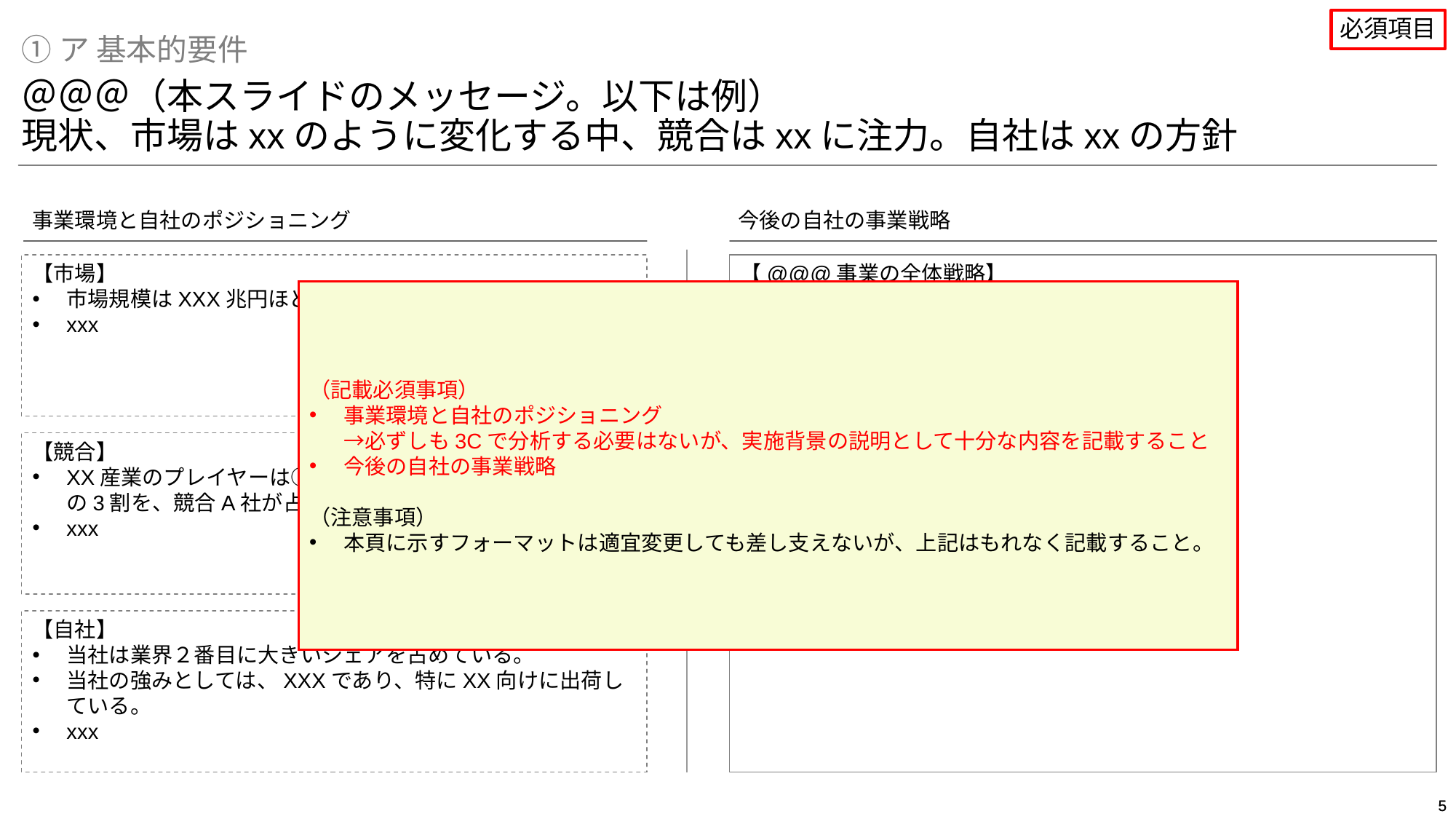

必須項目
①ア 基本的要件
＠＠＠（本スライドのメッセージ。以下は例）
現状、市場はxxのように変化する中、競合はxxに注力。自社はxxの方針
事業環境と自社のポジショニング
今後の自社の事業戦略
 ＞
【@@@事業の全体戦略】
xxx
xxx

【市場】
市場規模はXXX兆円ほどであり、地産地消型の市場である。
xxx

（記載必須事項）
事業環境と自社のポジショニング
→必ずしも3Cで分析する必要はないが、実施背景の説明として十分な内容を記載すること
今後の自社の事業戦略

（注意事項）
本頁に示すフォーマットは適宜変更しても差し支えないが、上記はもれなく記載すること。
【競合】
XX産業のプレイヤーは○○社ほどプレイヤーがおり、市場の3割を、競合A社が占めている。
xxx

【自社】
当社は業界２番目に大きいシェアを占めている。
当社の強みとしては、XXXであり、特にXX向けに出荷している。
xxx